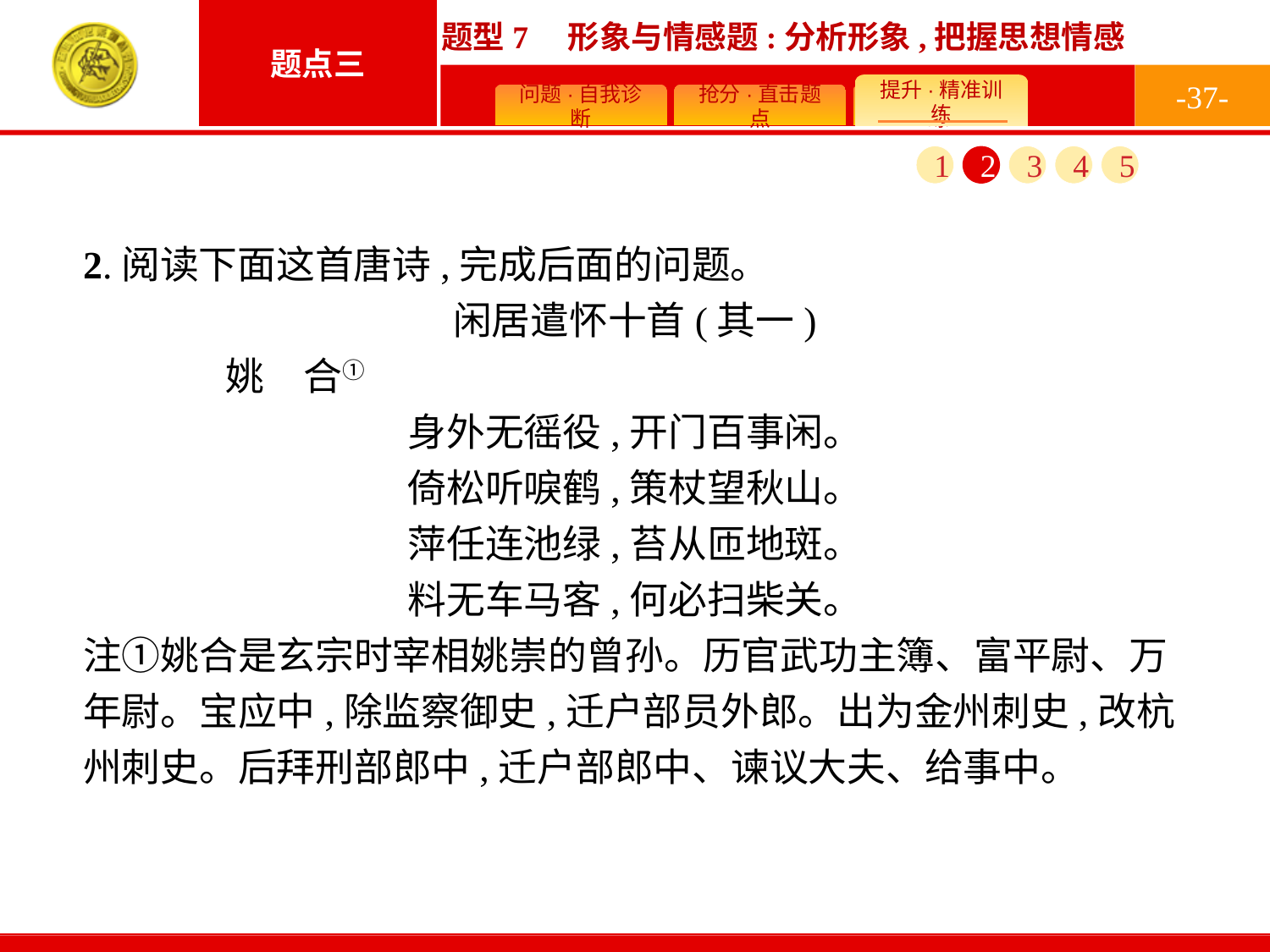

-37-
1
2
3
4
5
2.阅读下面这首唐诗,完成后面的问题。
闲居遣怀十首(其一)
	姚　合①
身外无徭役,开门百事闲。
倚松听唳鹤,策杖望秋山。
萍任连池绿,苔从匝地斑。
料无车马客,何必扫柴关。
注①姚合是玄宗时宰相姚崇的曾孙。历官武功主簿、富平尉、万年尉。宝应中,除监察御史,迁户部员外郎。出为金州刺史,改杭州刺史。后拜刑部郎中,迁户部郎中、谏议大夫、给事中。